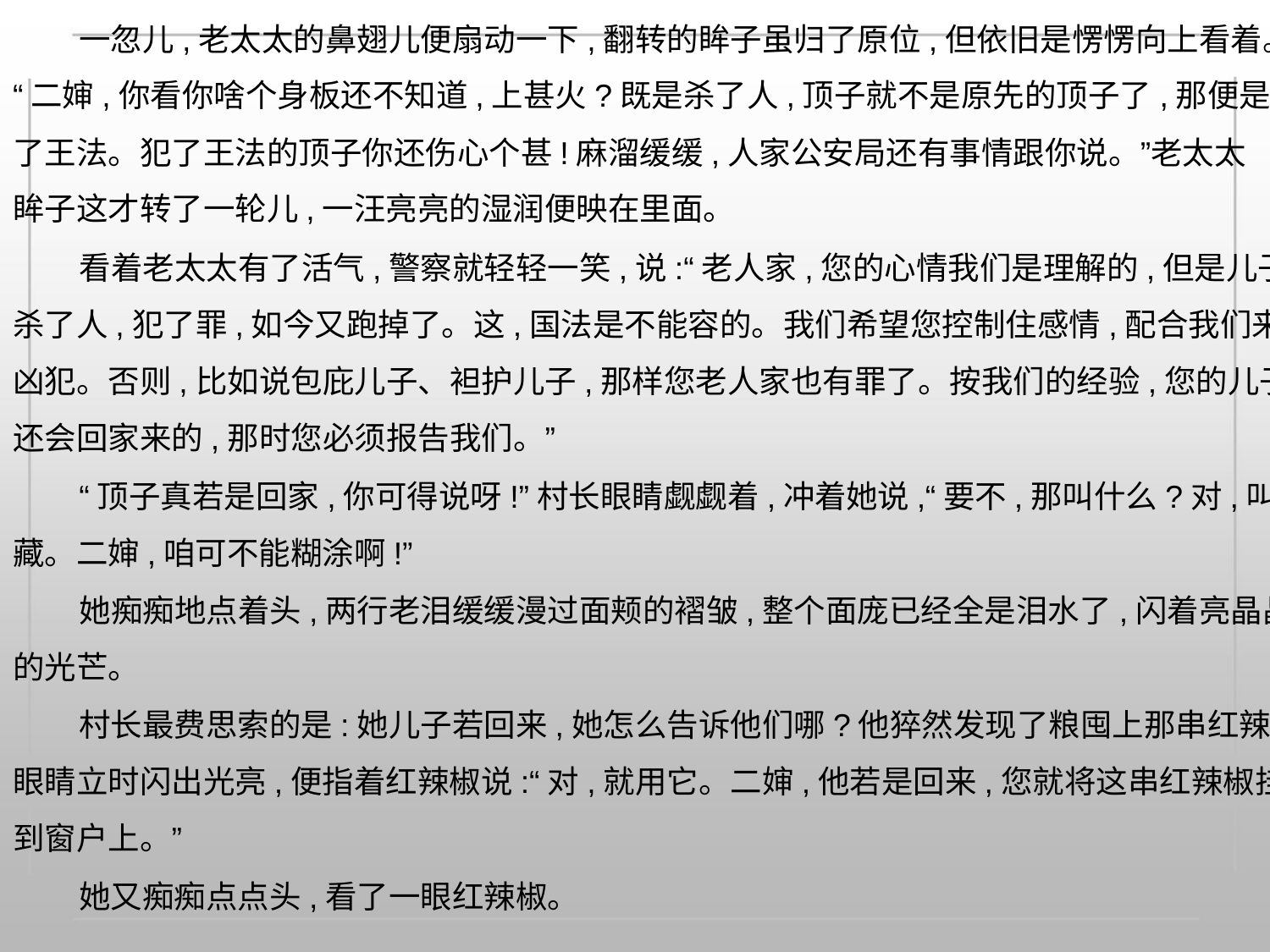

一忽儿,老太太的鼻翅儿便扇动一下,翻转的眸子虽归了原位,但依旧是愣愣向上看着。
“二婶,你看你啥个身板还不知道,上甚火?既是杀了人,顶子就不是原先的顶子了,那便是犯
了王法。犯了王法的顶子你还伤心个甚!麻溜缓缓,人家公安局还有事情跟你说。”老太太
眸子这才转了一轮儿,一汪亮亮的湿润便映在里面。
看着老太太有了活气,警察就轻轻一笑,说:“老人家,您的心情我们是理解的,但是儿子
杀了人,犯了罪,如今又跑掉了。这,国法是不能容的。我们希望您控制住感情,配合我们来抓
凶犯。否则,比如说包庇儿子、袒护儿子,那样您老人家也有罪了。按我们的经验,您的儿子
还会回家来的,那时您必须报告我们。”
“顶子真若是回家,你可得说呀!”村长眼睛觑觑着,冲着她说,“要不,那叫什么?对,叫窝
藏。二婶,咱可不能糊涂啊!”
她痴痴地点着头,两行老泪缓缓漫过面颊的褶皱,整个面庞已经全是泪水了,闪着亮晶晶
的光芒。
村长最费思索的是:她儿子若回来,她怎么告诉他们哪?他猝然发现了粮囤上那串红辣椒,
眼睛立时闪出光亮,便指着红辣椒说:“对,就用它。二婶,他若是回来,您就将这串红辣椒挂
到窗户上。”
她又痴痴点点头,看了一眼红辣椒。